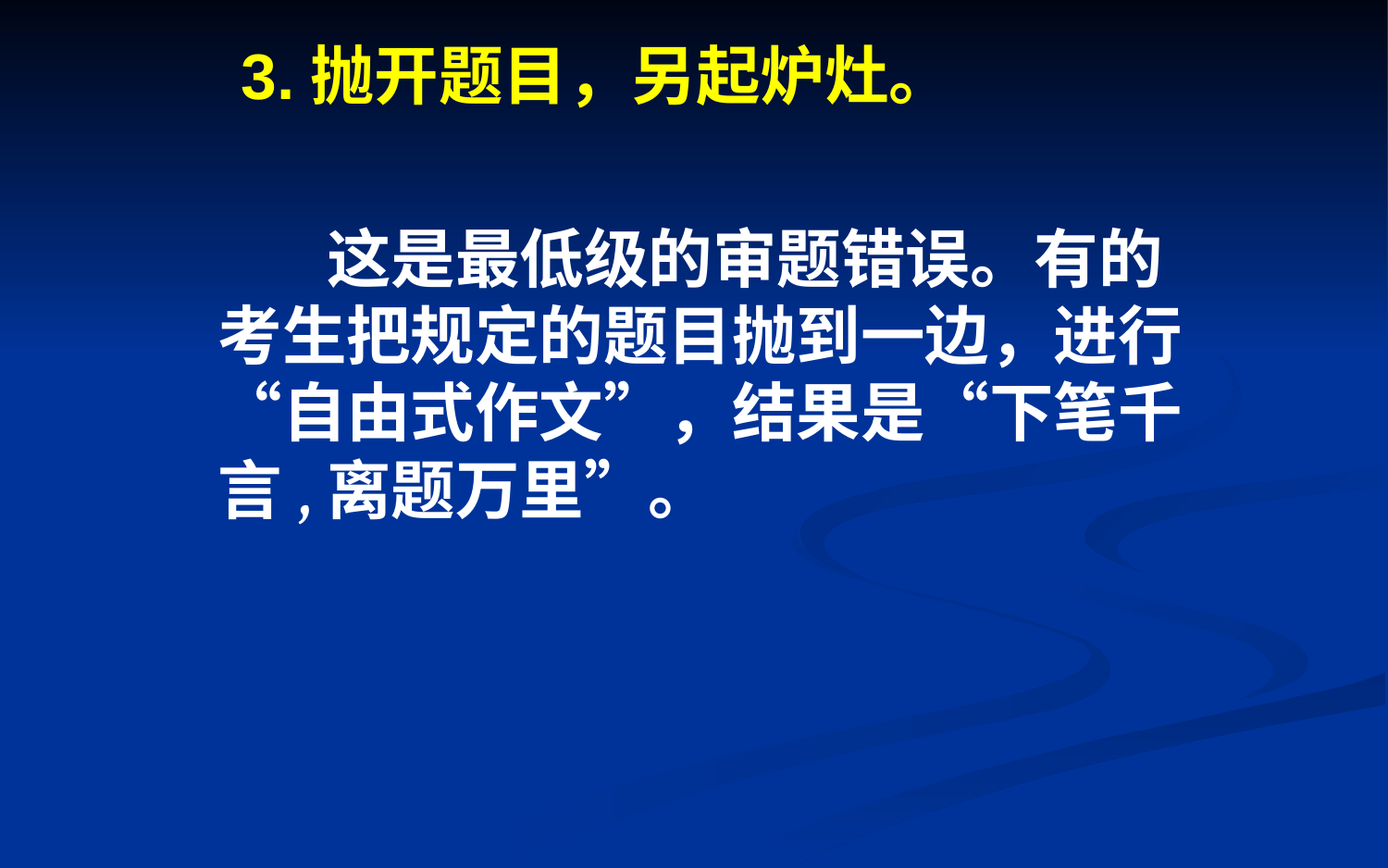

# 3.抛开题目，另起炉灶。
          这是最低级的审题错误。有的考生把规定的题目抛到一边，进行“自由式作文”，结果是“下笔千言,离题万里”。